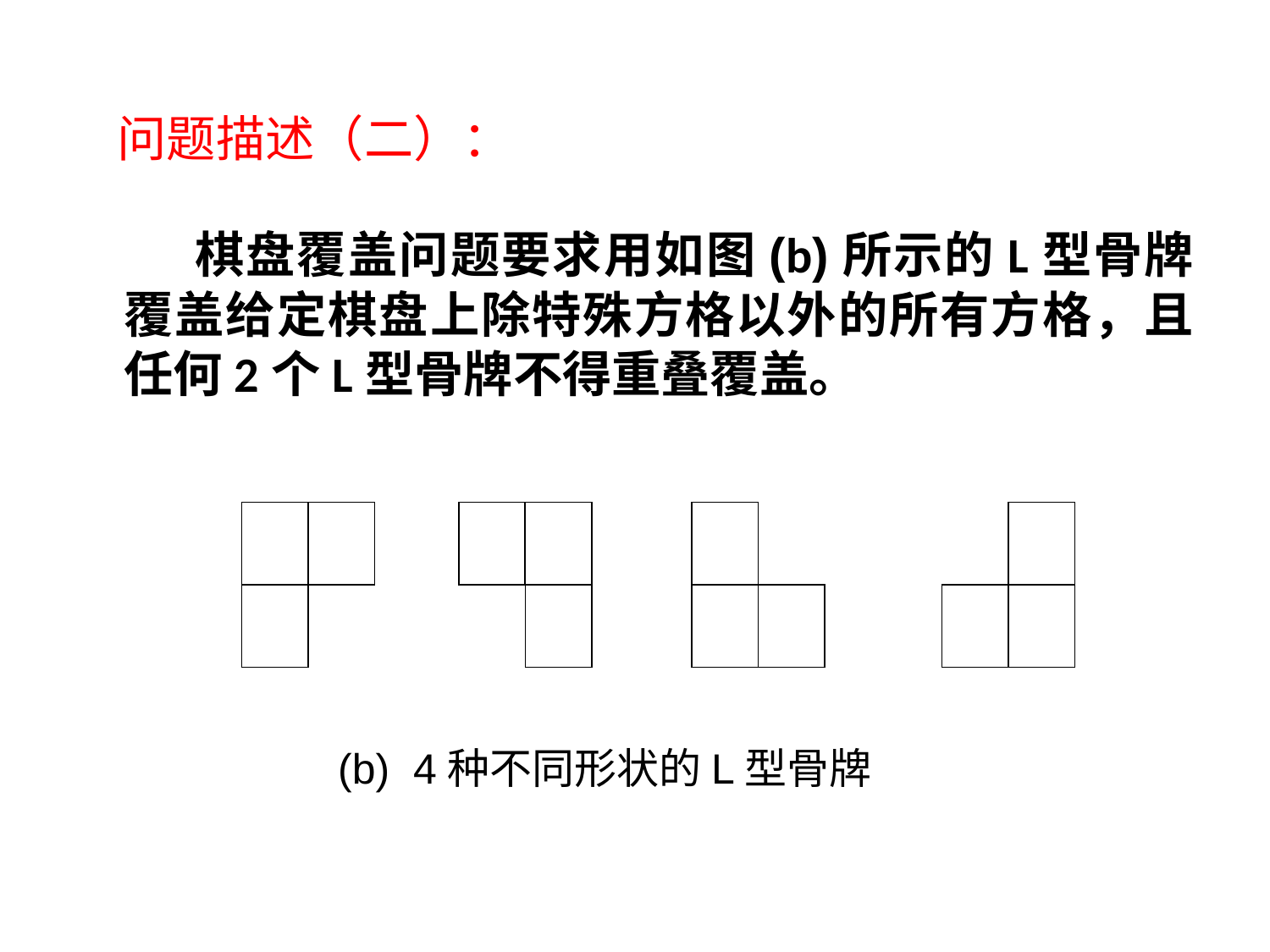

问题描述（二）：
       棋盘覆盖问题要求用如图(b)所示的L型骨牌覆盖给定棋盘上除特殊方格以外的所有方格，且任何2个L型骨牌不得重叠覆盖。

(b)  4种不同形状的L型骨牌